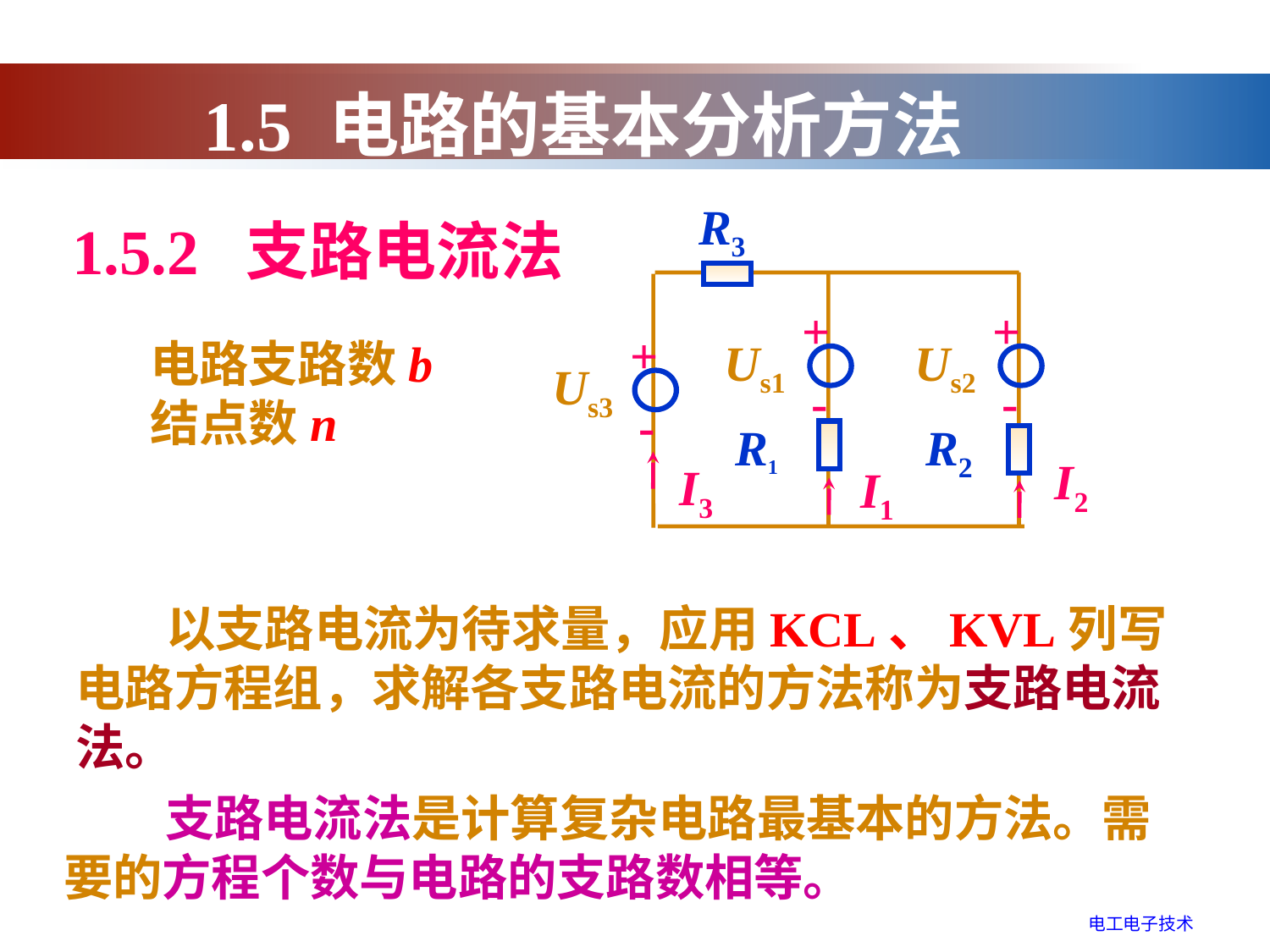

1.5 电路的基本分析方法
R3

+
+
+
Us1
Us2

Us3
-
-

-
R1
R2

I2
I3

I1

1.5.2  支路电流法
电路支路数b
结点数n
       以支路电流为待求量，应用KCL、KVL列写电路方程组，求解各支路电流的方法称为支路电流法。
        支路电流法是计算复杂电路最基本的方法。需要的方程个数与电路的支路数相等。
电工电子技术